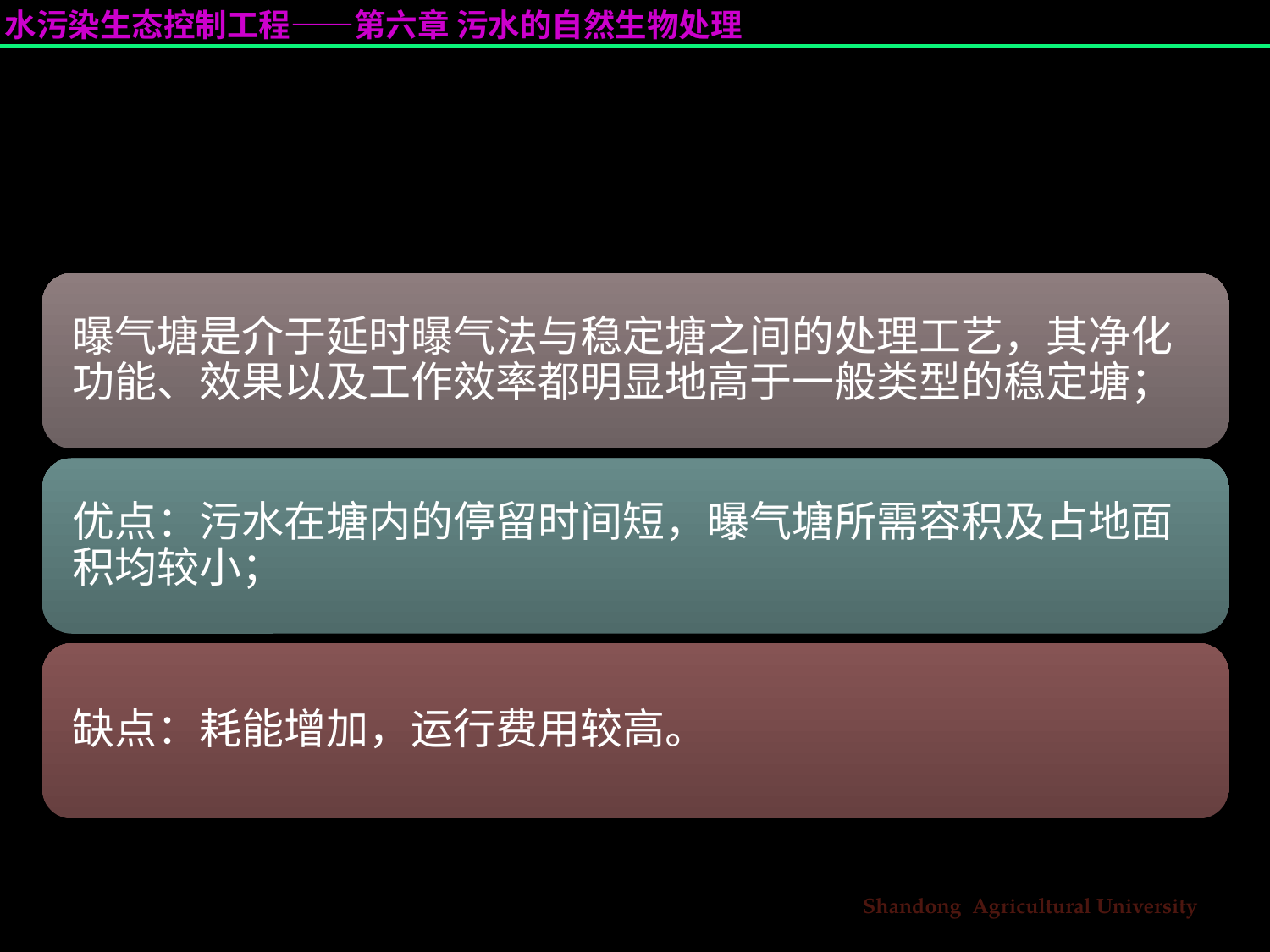

曝气塘是介于延时曝气法与稳定塘之间的处理工艺，其净化功能、效果以及工作效率都明显地高于一般类型的稳定塘；
优点：污水在塘内的停留时间短，曝气塘所需容积及占地面积均较小；
缺点：耗能增加，运行费用较高。